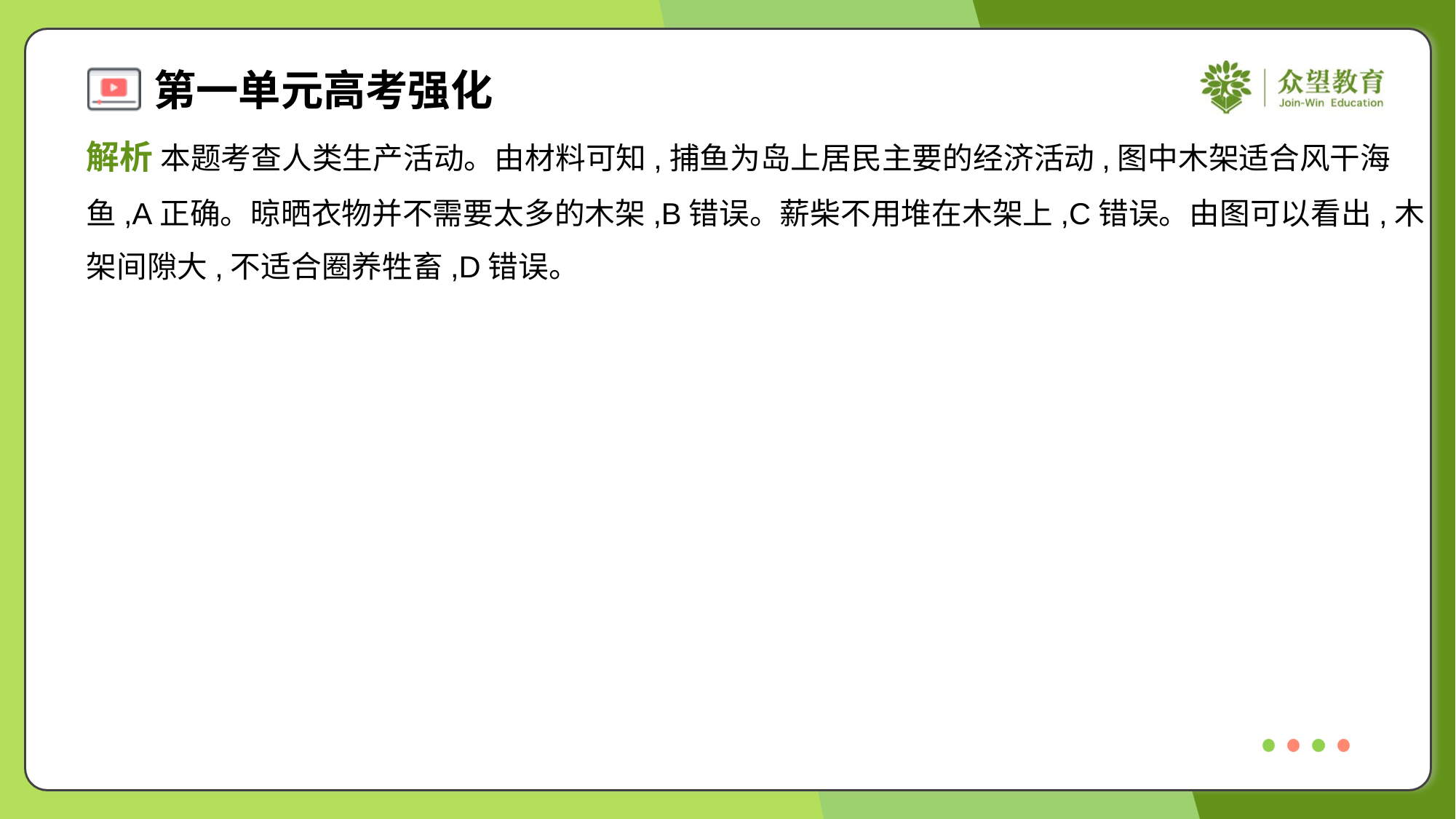

解析 本题考查人类生产活动。由材料可知,捕鱼为岛上居民主要的经济活动,图中木架适合风干海
鱼,A正确。晾晒衣物并不需要太多的木架,B错误。薪柴不用堆在木架上,C错误。由图可以看出,木
架间隙大,不适合圈养牲畜,D错误。